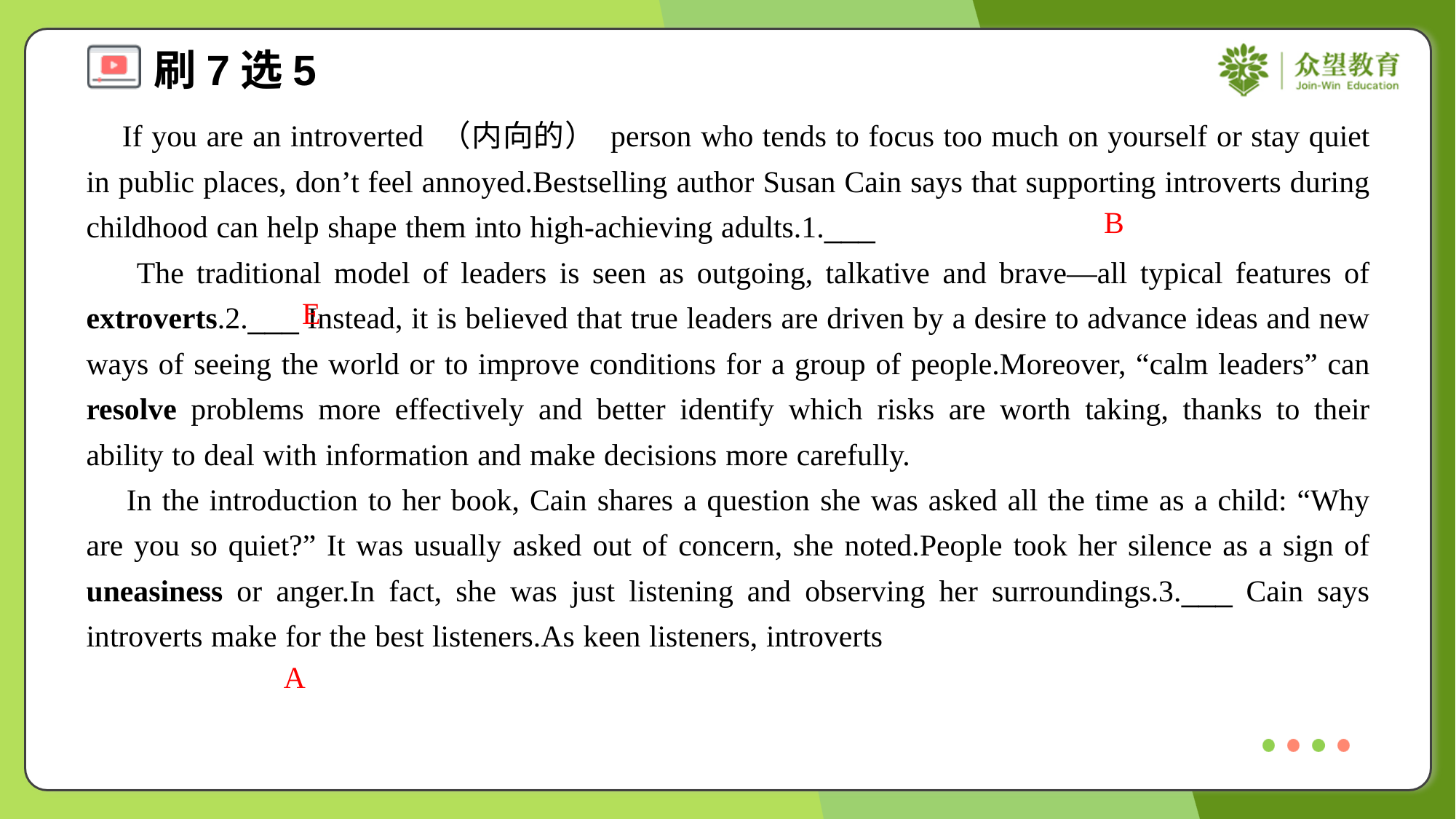

If you are an introverted （内向的） person who tends to focus too much on yourself or stay quiet in public places, don’t feel annoyed.Bestselling author Susan Cain says that supporting introverts during childhood can help shape them into high-achieving adults.1.___
    The traditional model of leaders is seen as outgoing, talkative and brave—all typical features of extroverts.2.___ Instead, it is believed that true leaders are driven by a desire to advance ideas and new ways of seeing the world or to improve conditions for a group of people.Moreover, “calm leaders” can resolve problems more effectively and better identify which risks are worth taking, thanks to their ability to deal with information and make decisions more carefully.
    In the introduction to her book, Cain shares a question she was asked all the time as a child: “Why are you so quiet?” It was usually asked out of concern, she noted.People took her silence as a sign of uneasiness or anger.In fact, she was just listening and observing her surroundings.3.___ Cain says introverts make for the best listeners.As keen listeners, introverts
B
E
A